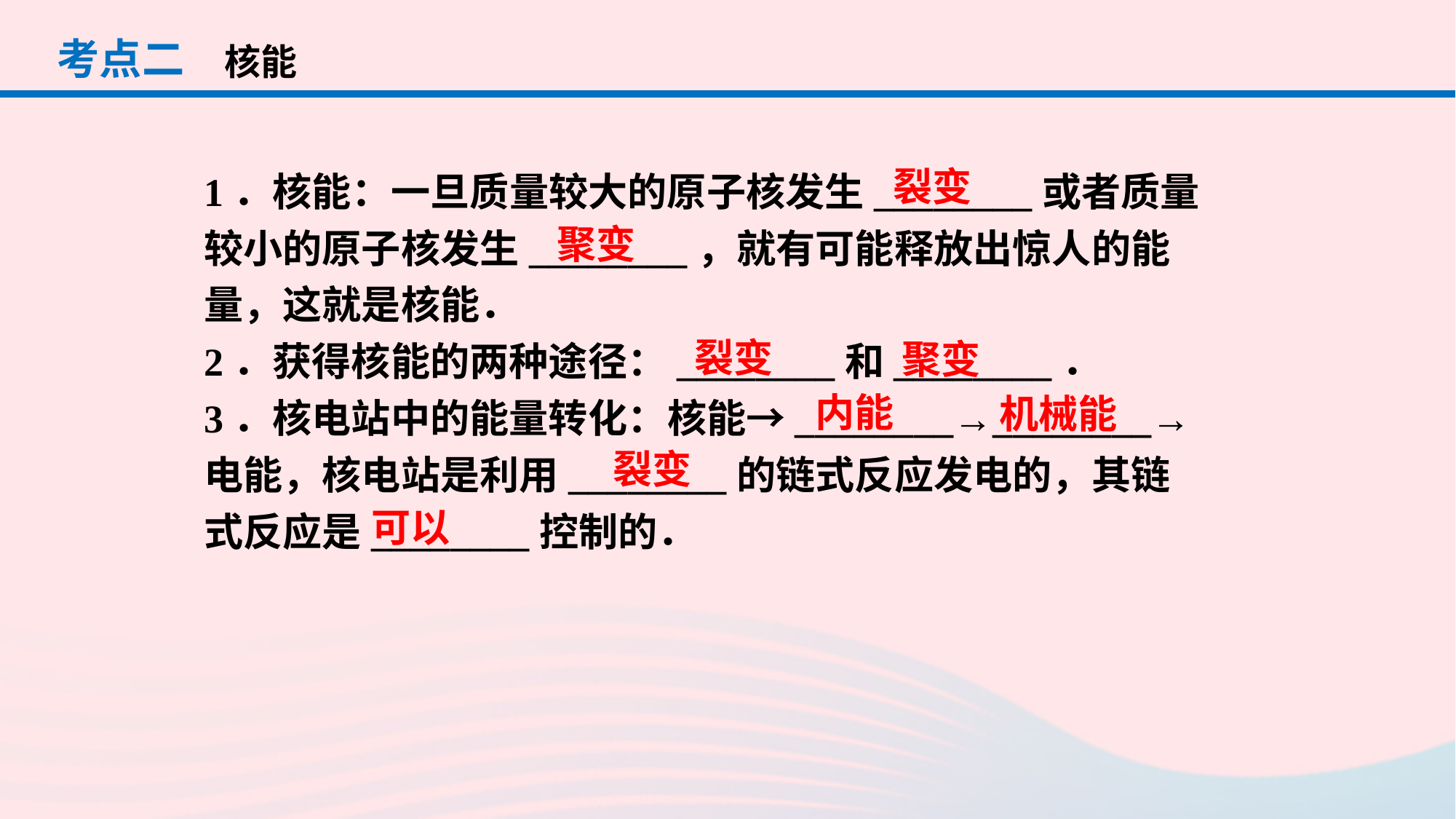

考点二
核能
1．核能：一旦质量较大的原子核发生________或者质量较小的原子核发生________，就有可能释放出惊人的能量，这就是核能．
2．获得核能的两种途径：________和________．
3．核电站中的能量转化：核能→________→________→电能，核电站是利用________的链式反应发电的，其链式反应是________控制的．
裂变
聚变
裂变
聚变
内能
机械能
裂变
可以